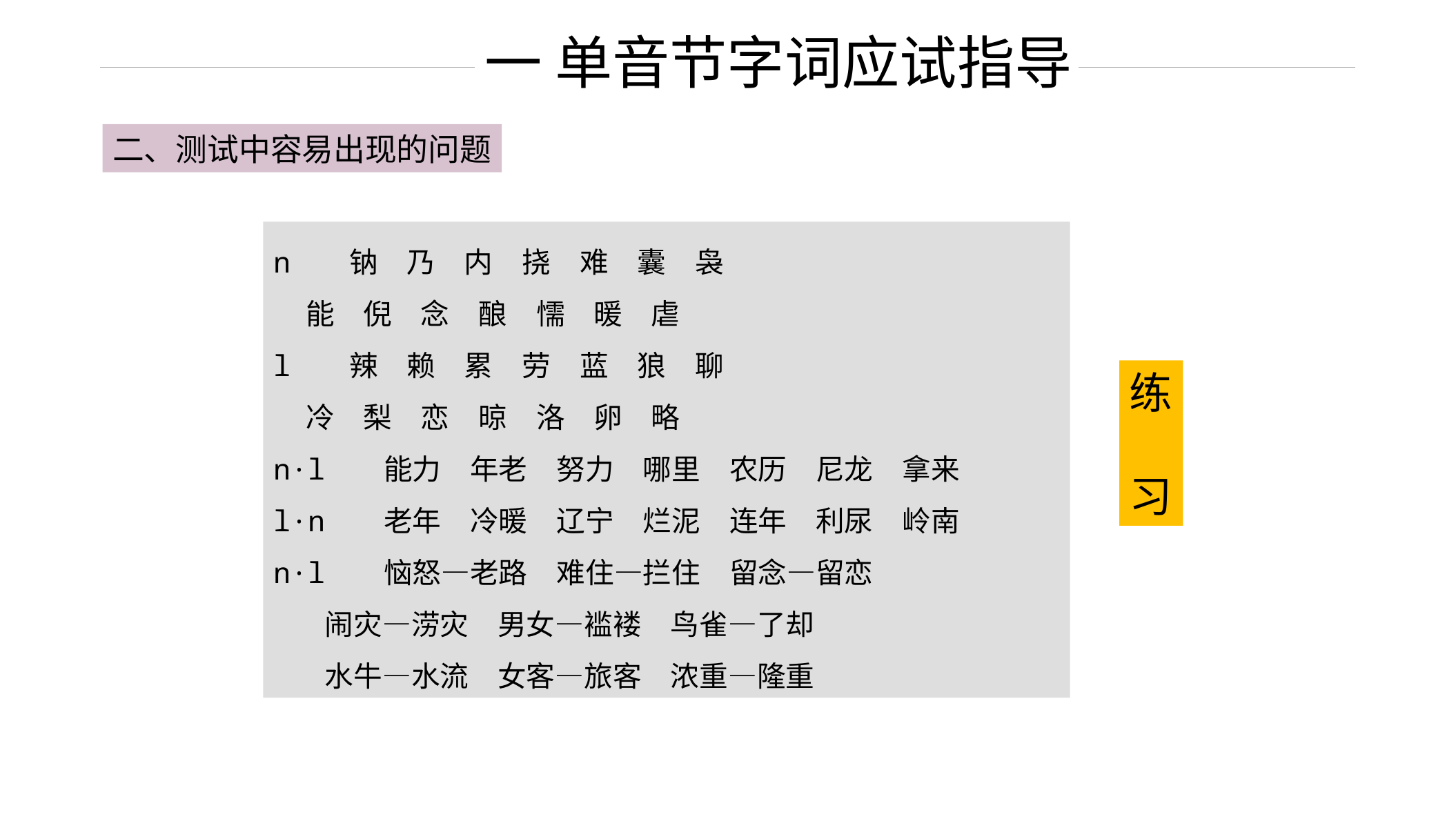

一 单音节字词应试指导
二、测试中容易出现的问题
n   钠　乃　内　挠　难　囊　袅
    能　倪　念　酿　懦　暖　虐
l   辣　赖　累　劳　蓝　狼　聊
    冷　梨　恋　晾　洛　卵　略
n·l   能力　年老　努力　哪里　农历　尼龙　拿来
l·n   老年　冷暖　辽宁　烂泥　连年　利尿　岭南
n·l   恼怒—老路　难住—拦住　留念—留恋
       闹灾—涝灾　男女—褴褛　鸟雀—了却
       水牛—水流　女客—旅客　浓重—隆重
练

习